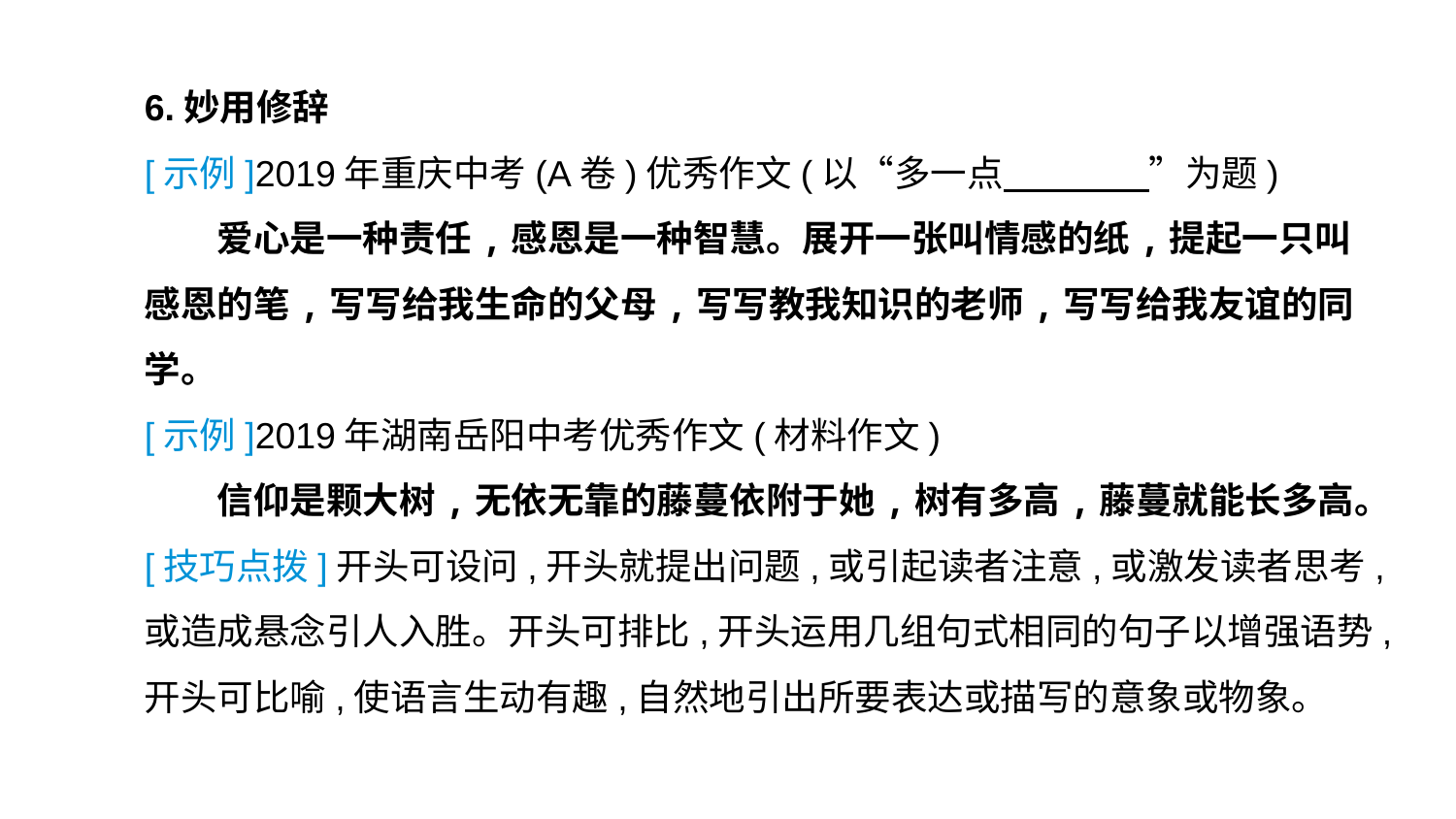

6.妙用修辞
[示例]2019年重庆中考(A卷)优秀作文(以“多一点　　　　”为题)
　　爱心是一种责任,感恩是一种智慧。展开一张叫情感的纸,提起一只叫感恩的笔,写写给我生命的父母,写写教我知识的老师,写写给我友谊的同学。
[示例]2019年湖南岳阳中考优秀作文(材料作文)
　　信仰是颗大树,无依无靠的藤蔓依附于她,树有多高,藤蔓就能长多高。
[技巧点拨]开头可设问,开头就提出问题,或引起读者注意,或激发读者思考,或造成悬念引人入胜。开头可排比,开头运用几组句式相同的句子以增强语势,开头可比喻,使语言生动有趣,自然地引出所要表达或描写的意象或物象。